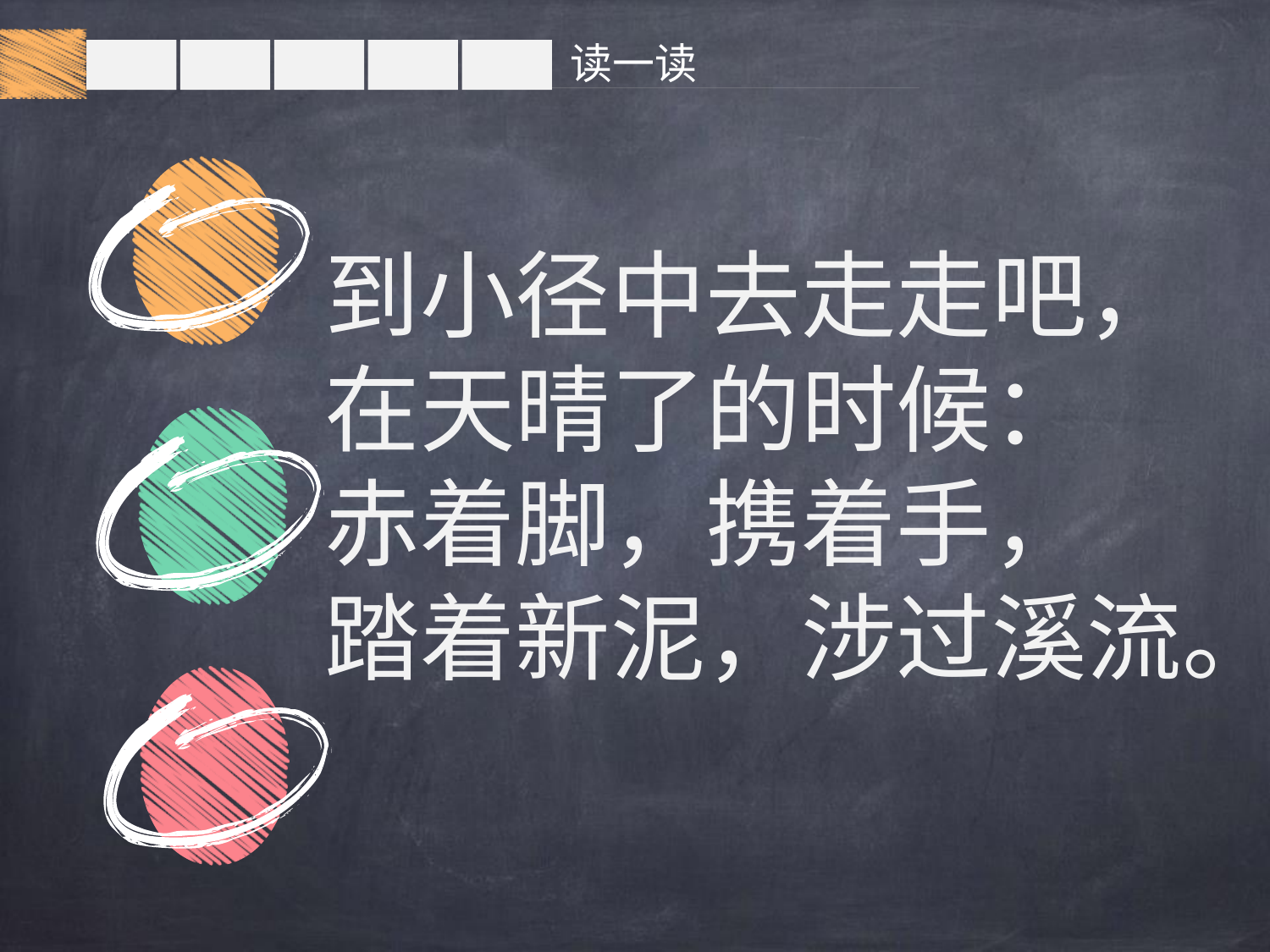

读一读

到小径中去走走吧，
在天晴了的时候：
赤着脚，携着手，
踏着新泥，涉过溪流。